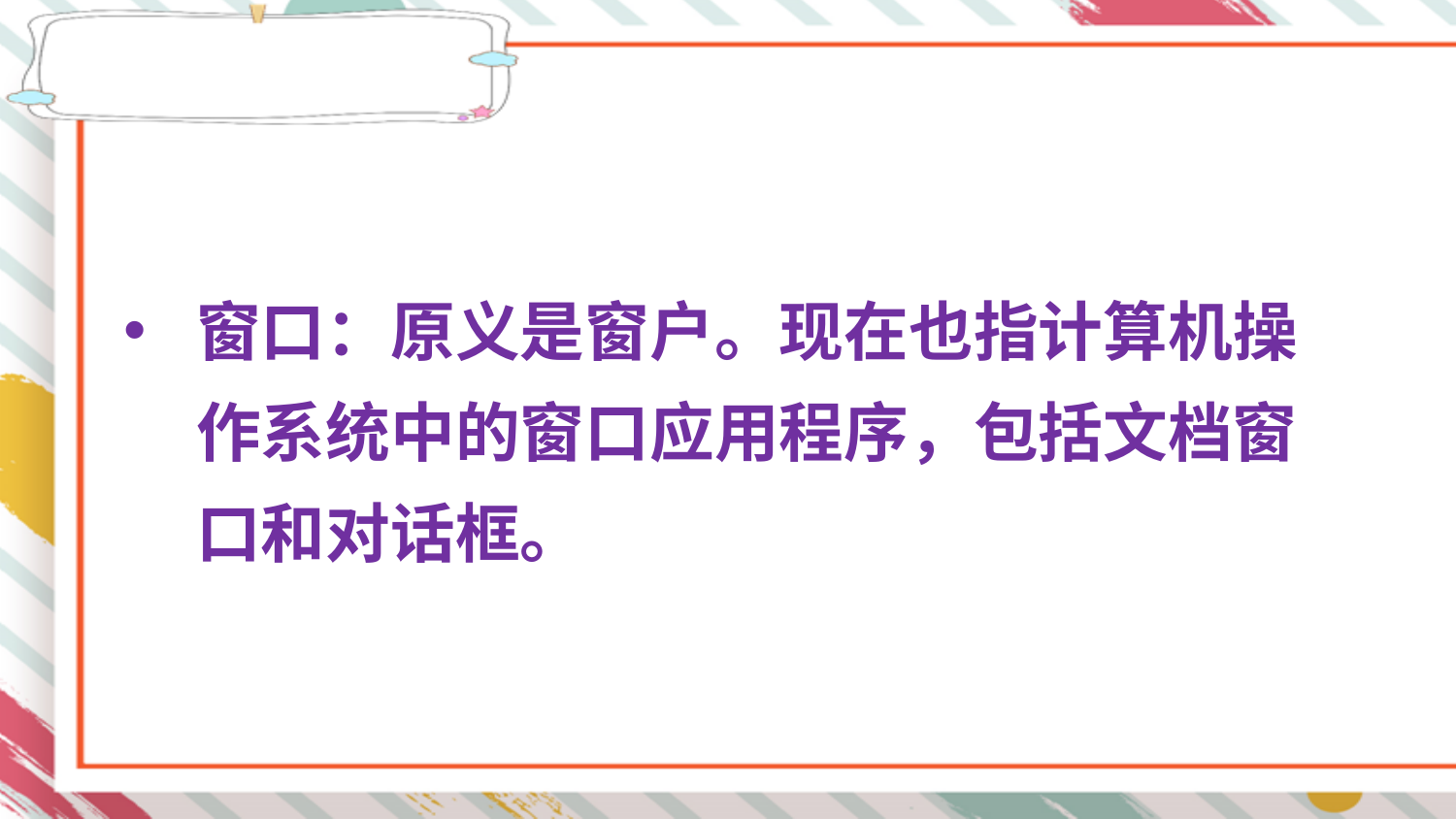

窗口：原义是窗户。现在也指计算机操作系统中的窗口应用程序，包括文档窗口和对话框。